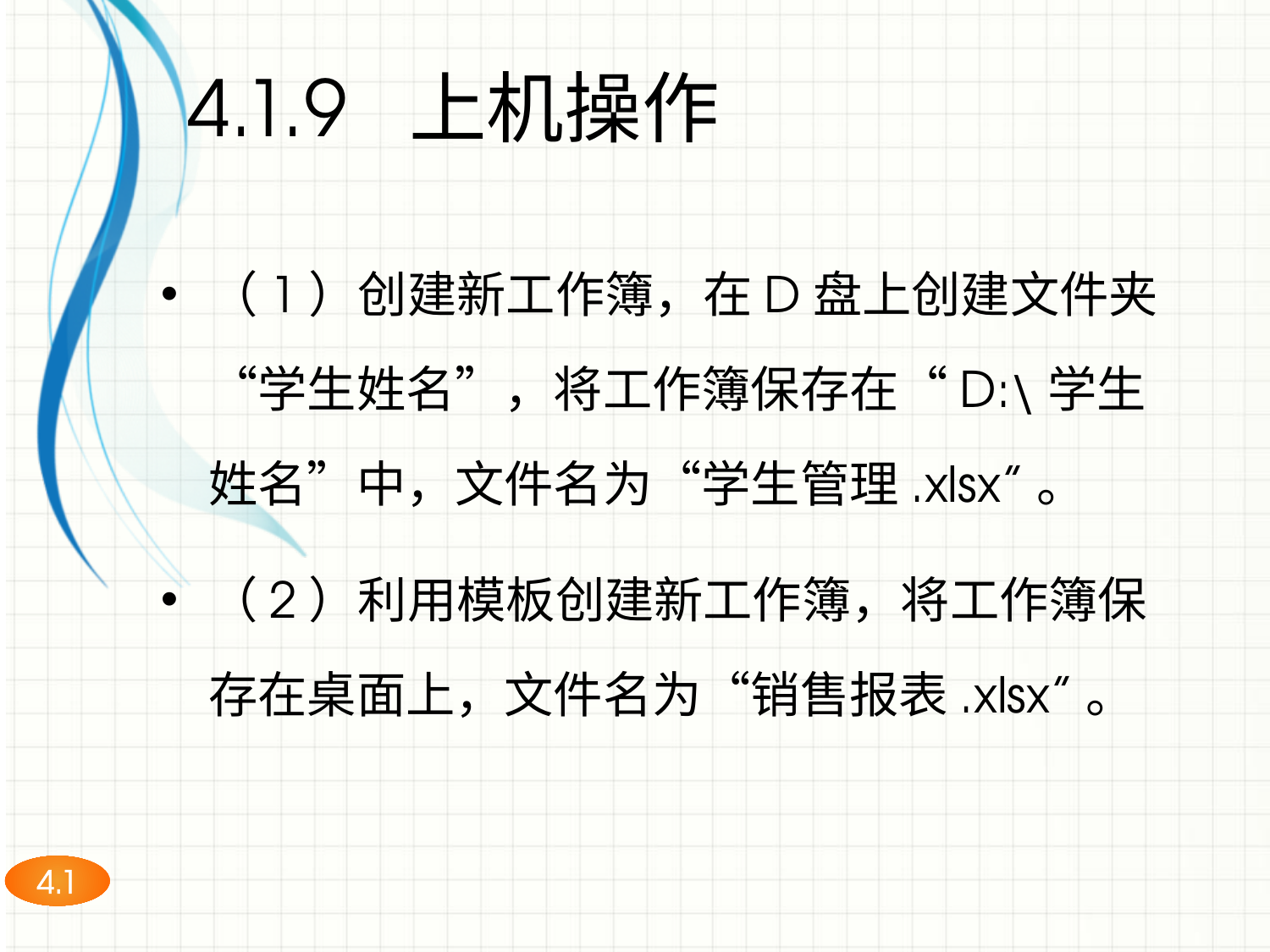

# 4.1.9  上机操作
（1）创建新工作簿，在D盘上创建文件夹“学生姓名”，将工作簿保存在“D:\学生姓名”中，文件名为“学生管理.xlsx”。
（2）利用模板创建新工作簿，将工作簿保存在桌面上，文件名为“销售报表.xlsx”。